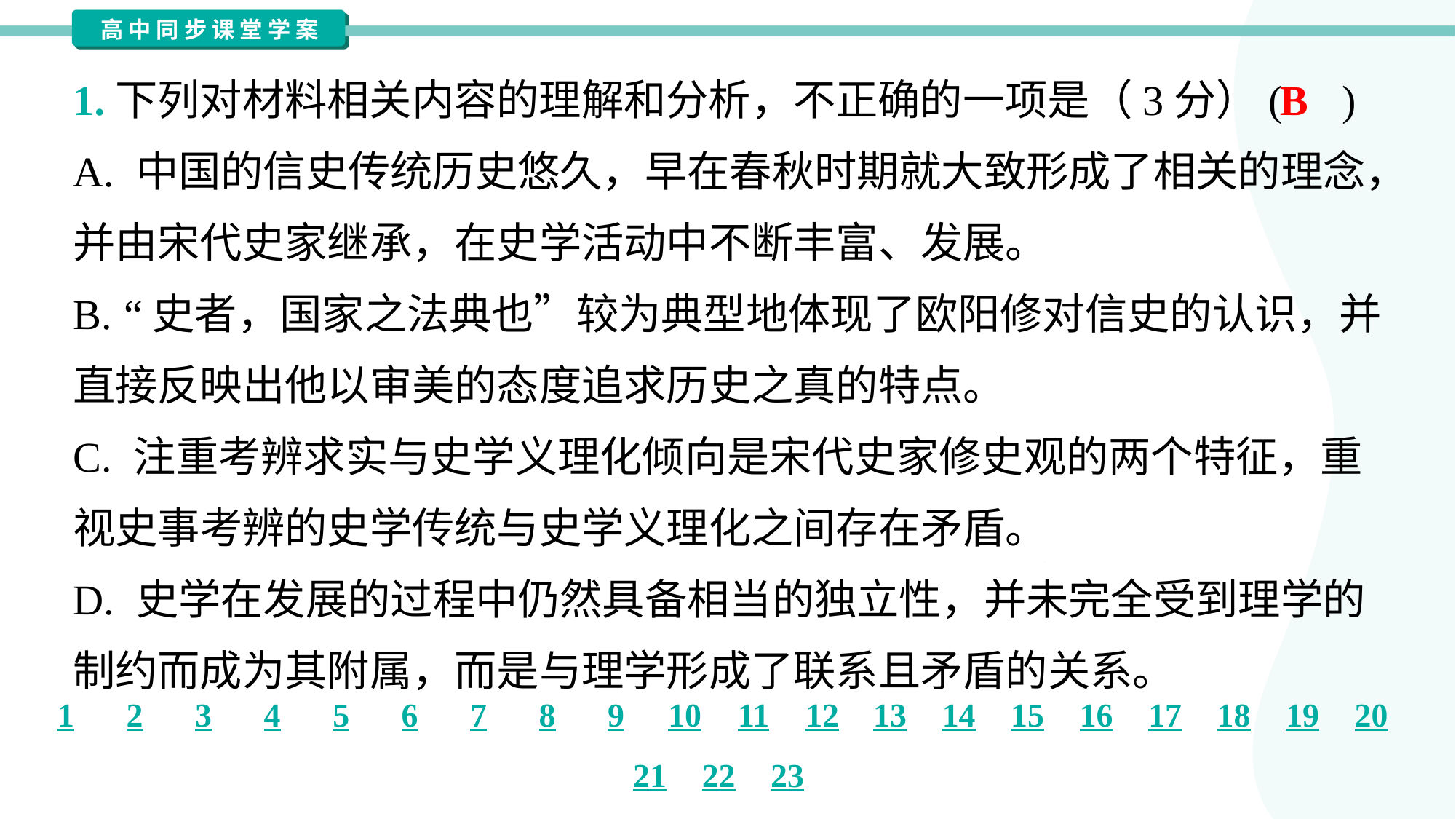

1.下列对材料相关内容的理解和分析，不正确的一项是（3分）(     )
B
A. 中国的信史传统历史悠久，早在春秋时期就大致形成了相关的理念，
并由宋代史家继承，在史学活动中不断丰富、发展。
B. “史者，国家之法典也”较为典型地体现了欧阳修对信史的认识，并
直接反映出他以审美的态度追求历史之真的特点。
C. 注重考辨求实与史学义理化倾向是宋代史家修史观的两个特征，重
视史事考辨的史学传统与史学义理化之间存在矛盾。
D. 史学在发展的过程中仍然具备相当的独立性，并未完全受到理学的
制约而成为其附属，而是与理学形成了联系且矛盾的关系。